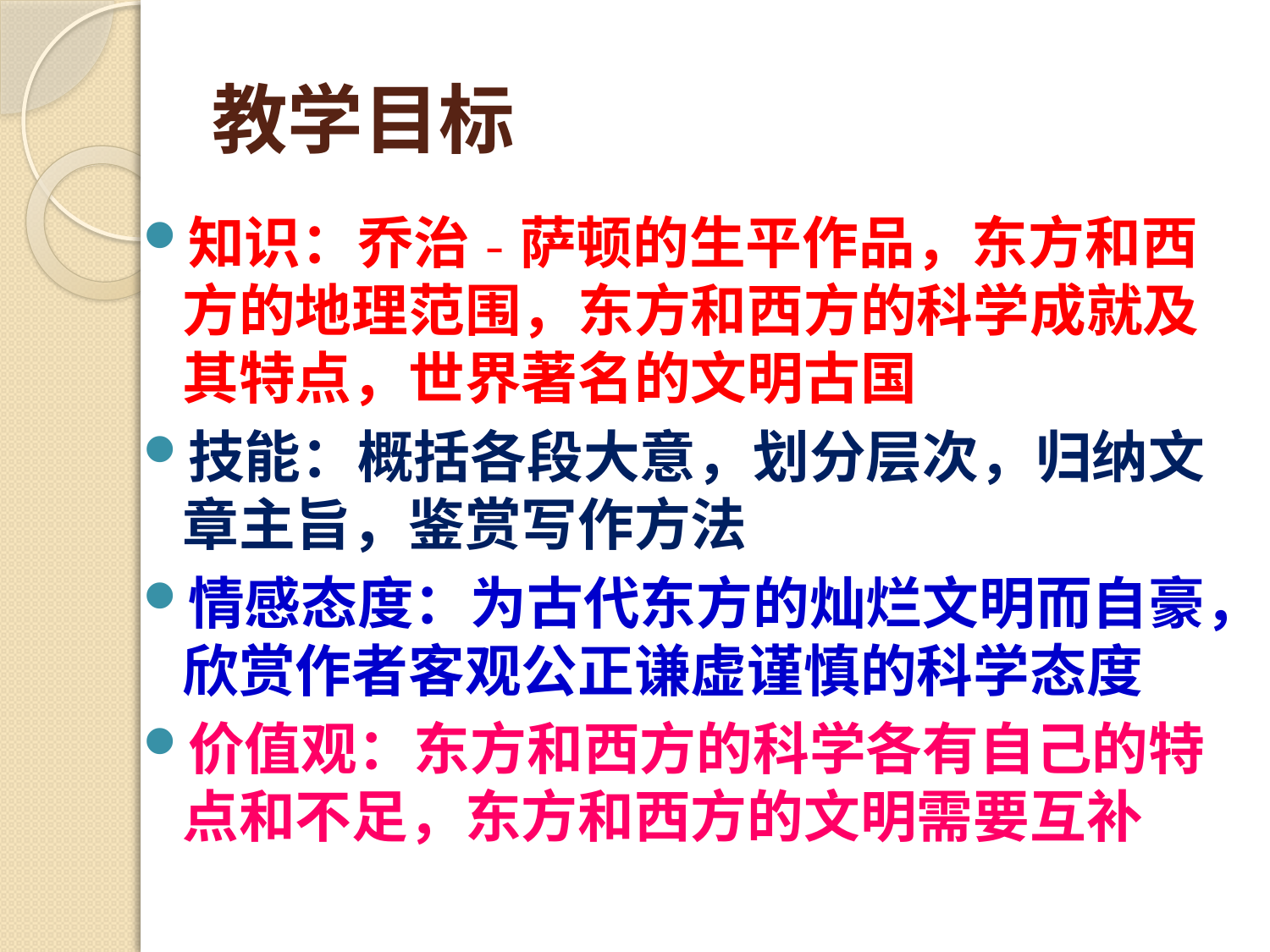

# 教学目标
知识：乔治-萨顿的生平作品，东方和西方的地理范围，东方和西方的科学成就及其特点，世界著名的文明古国
技能：概括各段大意，划分层次，归纳文章主旨，鉴赏写作方法
情感态度：为古代东方的灿烂文明而自豪，欣赏作者客观公正谦虚谨慎的科学态度
价值观：东方和西方的科学各有自己的特点和不足，东方和西方的文明需要互补